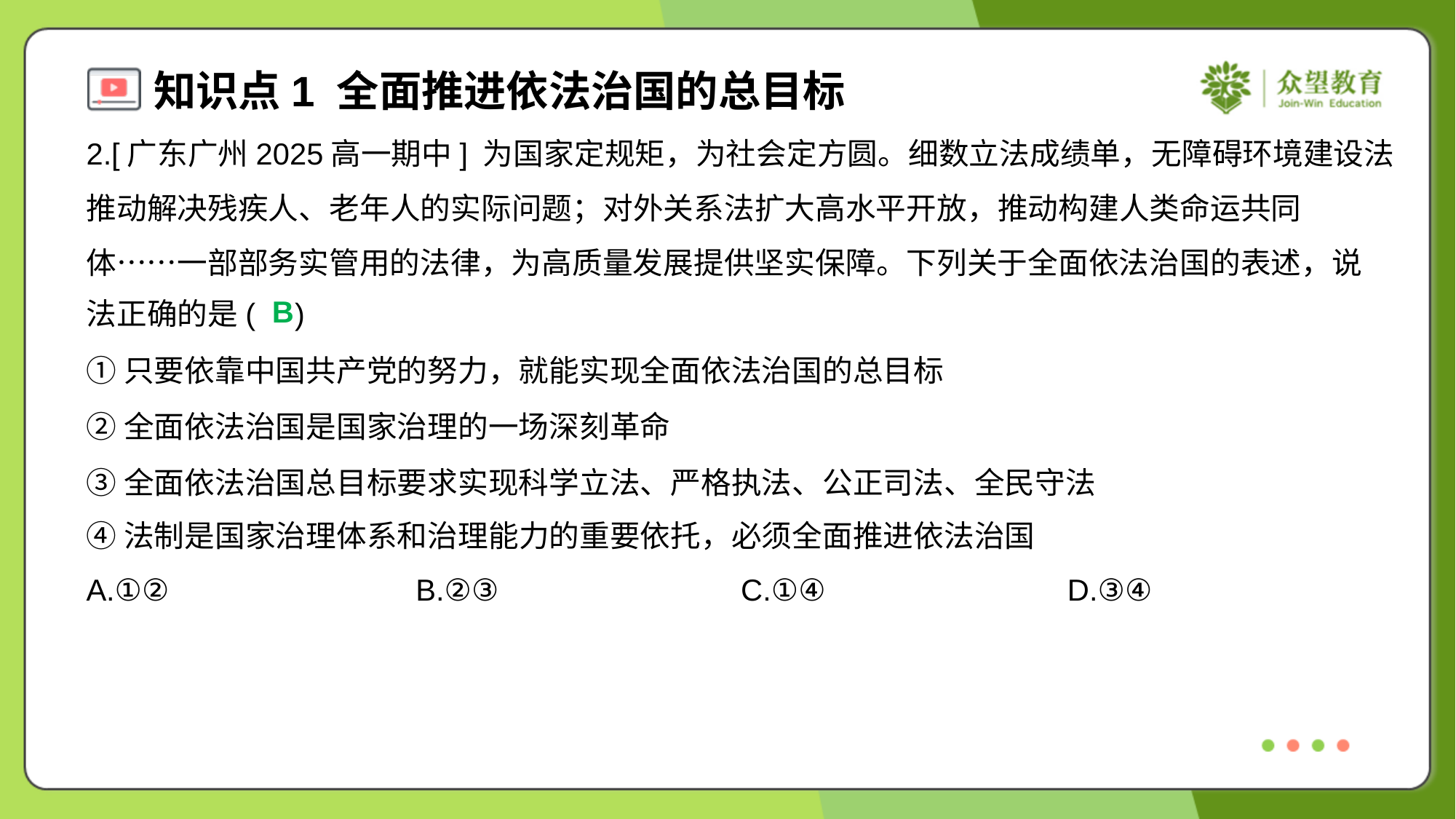

2.[广东广州2025高一期中] 为国家定规矩，为社会定方圆。细数立法成绩单，无障碍环境建设法
推动解决残疾人、老年人的实际问题；对外关系法扩大高水平开放，推动构建人类命运共同
体……一部部务实管用的法律，为高质量发展提供坚实保障。下列关于全面依法治国的表述，说
法正确的是(     )
B
①只要依靠中国共产党的努力，就能实现全面依法治国的总目标
②全面依法治国是国家治理的一场深刻革命
③全面依法治国总目标要求实现科学立法、严格执法、公正司法、全民守法
④法制是国家治理体系和治理能力的重要依托，必须全面推进依法治国
A.①②	B.②③	C.①④	D.③④